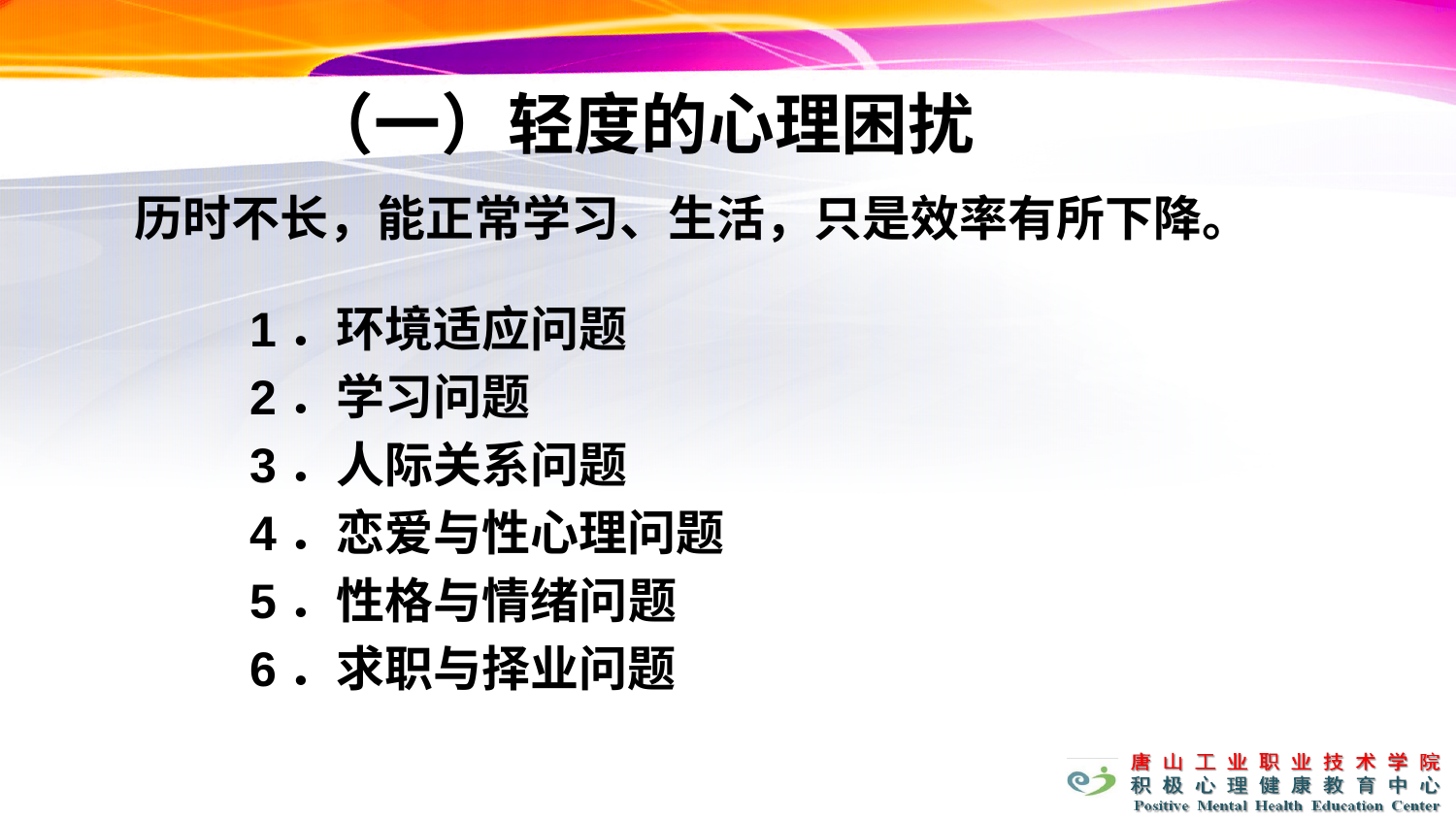

（一）轻度的心理困扰
历时不长，能正常学习、生活，只是效率有所下降。
1．环境适应问题
2．学习问题
3．人际关系问题
4．恋爱与性心理问题
5．性格与情绪问题
6．求职与择业问题